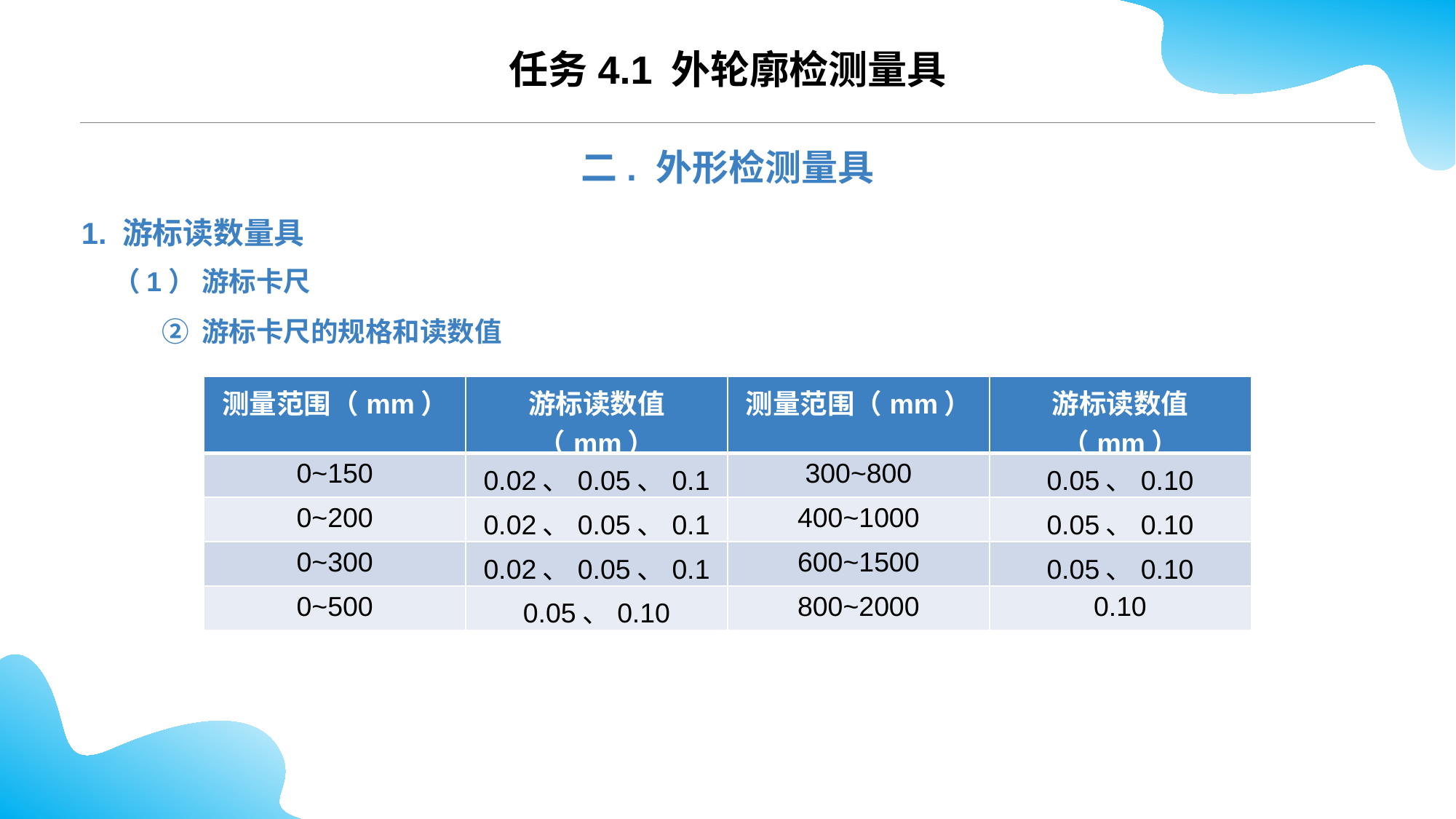

CONTENTS
任务4.1 外轮廓检测量具
二. 外形检测量具
1. 游标读数量具
（1） 游标卡尺
② 游标卡尺的规格和读数值
| 测量范围（mm） | 游标读数值（mm） | 测量范围（mm） | 游标读数值（mm） |
| --- | --- | --- | --- |
| 0~150 | 0.02、0.05、0.10 | 300~800 | 0.05、0.10 |
| 0~200 | 0.02、0.05、0.10 | 400~1000 | 0.05、0.10 |
| 0~300 | 0.02、0.05、0.10 | 600~1500 | 0.05、0.10 |
| 0~500 | 0.05、0.10 | 800~2000 | 0.10 |